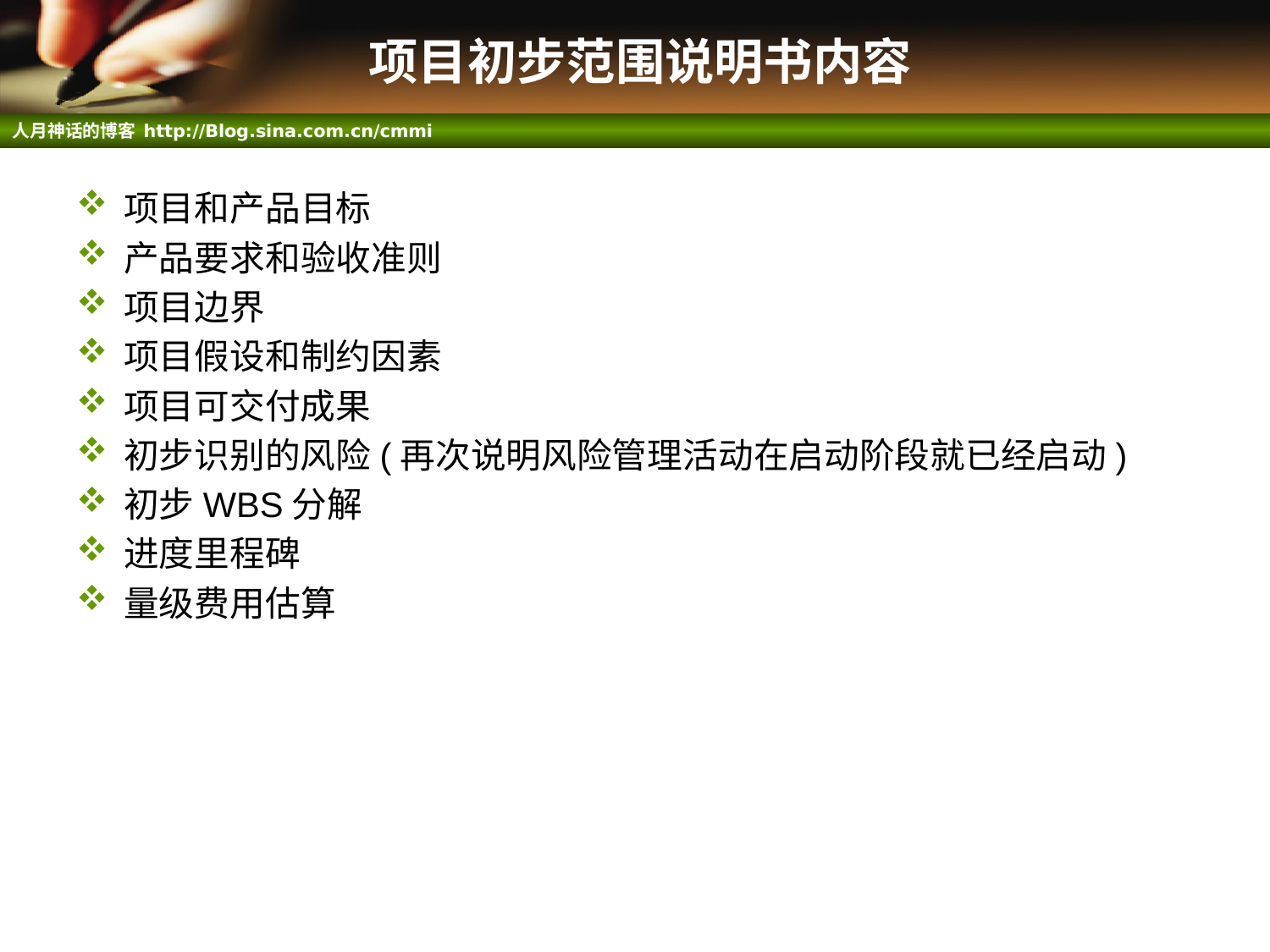

# 项目初步范围说明书内容
项目和产品目标
产品要求和验收准则
项目边界
项目假设和制约因素
项目可交付成果
初步识别的风险(再次说明风险管理活动在启动阶段就已经启动)
初步WBS分解
进度里程碑
量级费用估算